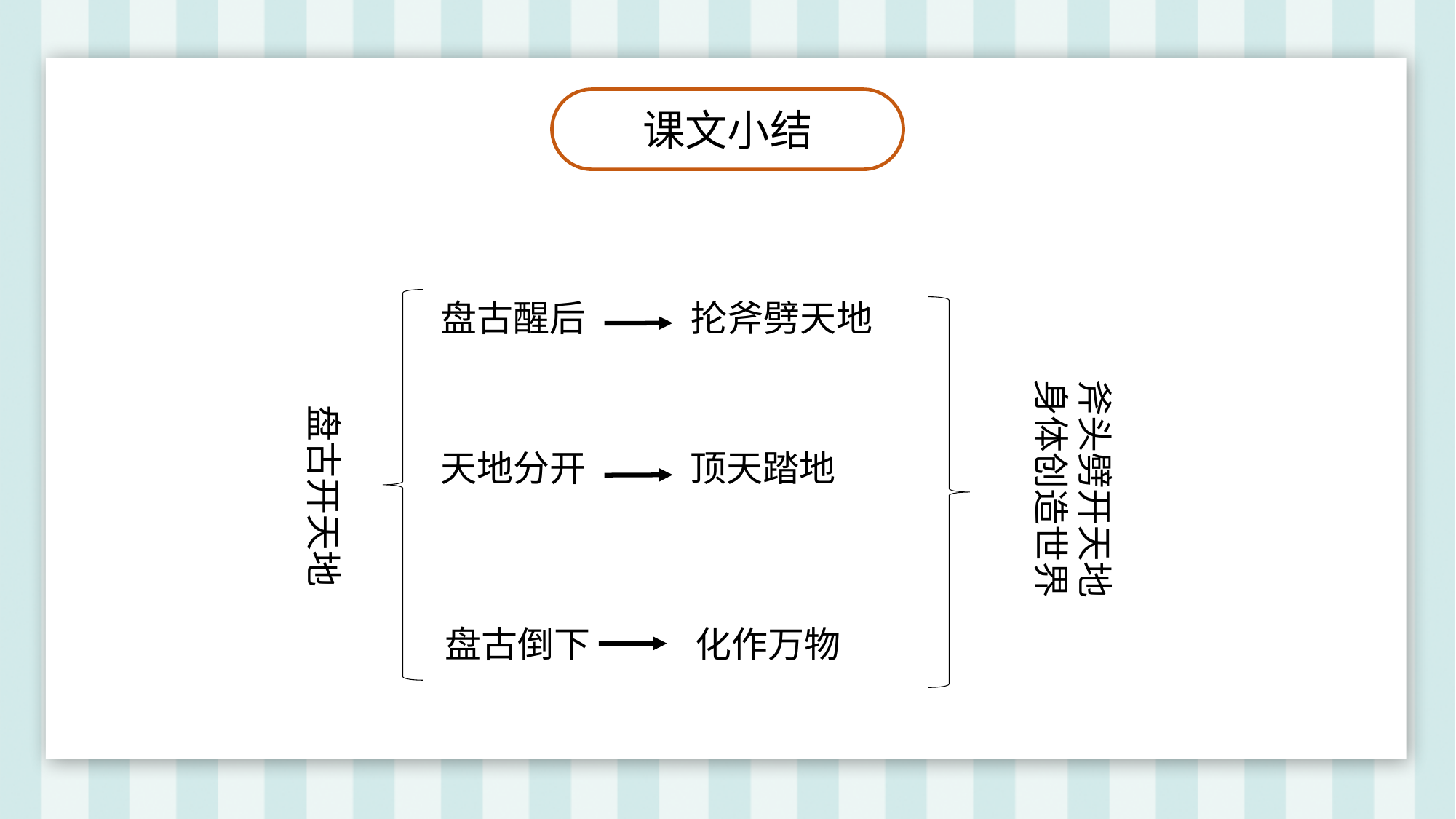

课文小结
抡斧劈天地

盘古醒后

斧头劈开天地
身体创造世界
盘古开天地
顶天踏地
天地分开
化作万物
盘古倒下